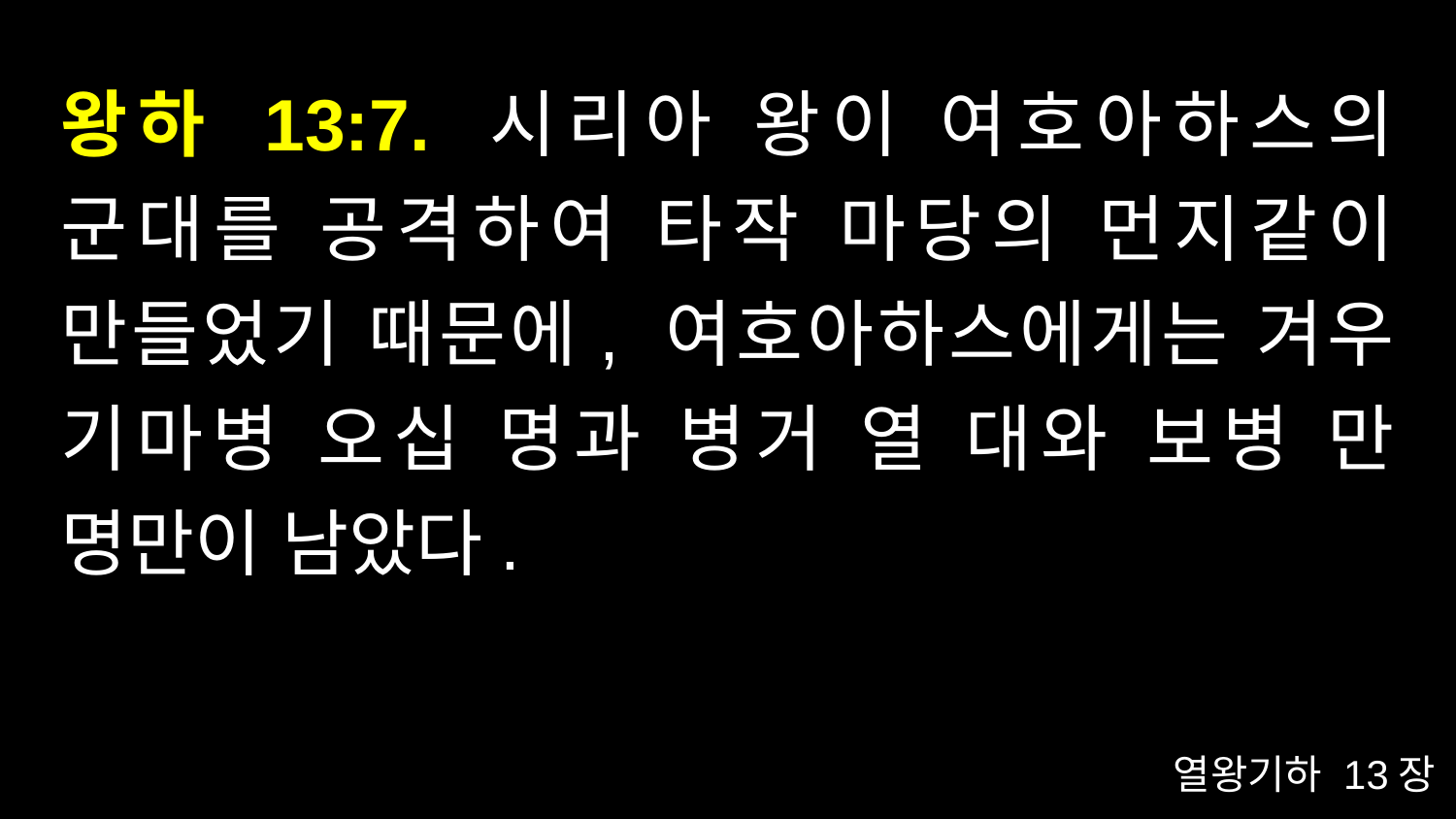

# 왕하 13:7. 시리아 왕이 여호아하스의 군대를 공격하여 타작 마당의 먼지같이 만들었기 때문에, 여호아하스에게는 겨우 기마병 오십 명과 병거 열 대와 보병 만 명만이 남았다.
열왕기하 13장